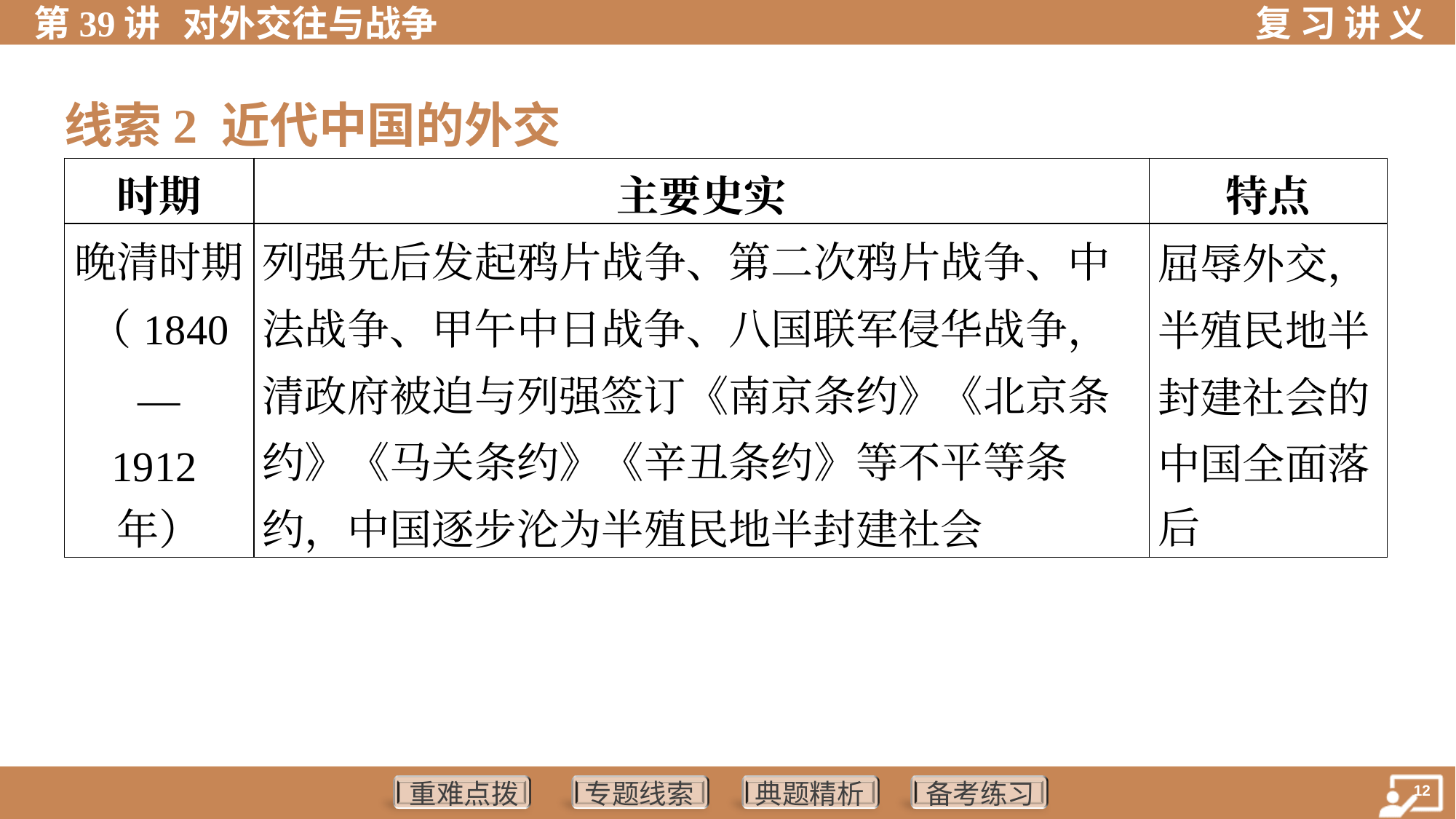

线索2 近代中国的外交
| 时期 | 主要史实 | 特点 |
| --- | --- | --- |
| 晚清时期 （1840— 1912年） | 列强先后发起鸦片战争、第二次鸦片战争、中法战争、甲午中日战争、八国联军侵华战争，清政府被迫与列强签订《南京条约》《北京条约》《马关条约》《辛丑条约》等不平等条约，中国逐步沦为半殖民地半封建社会 | 屈辱外交， 半殖民地半 封建社会的 中国全面落 后 |